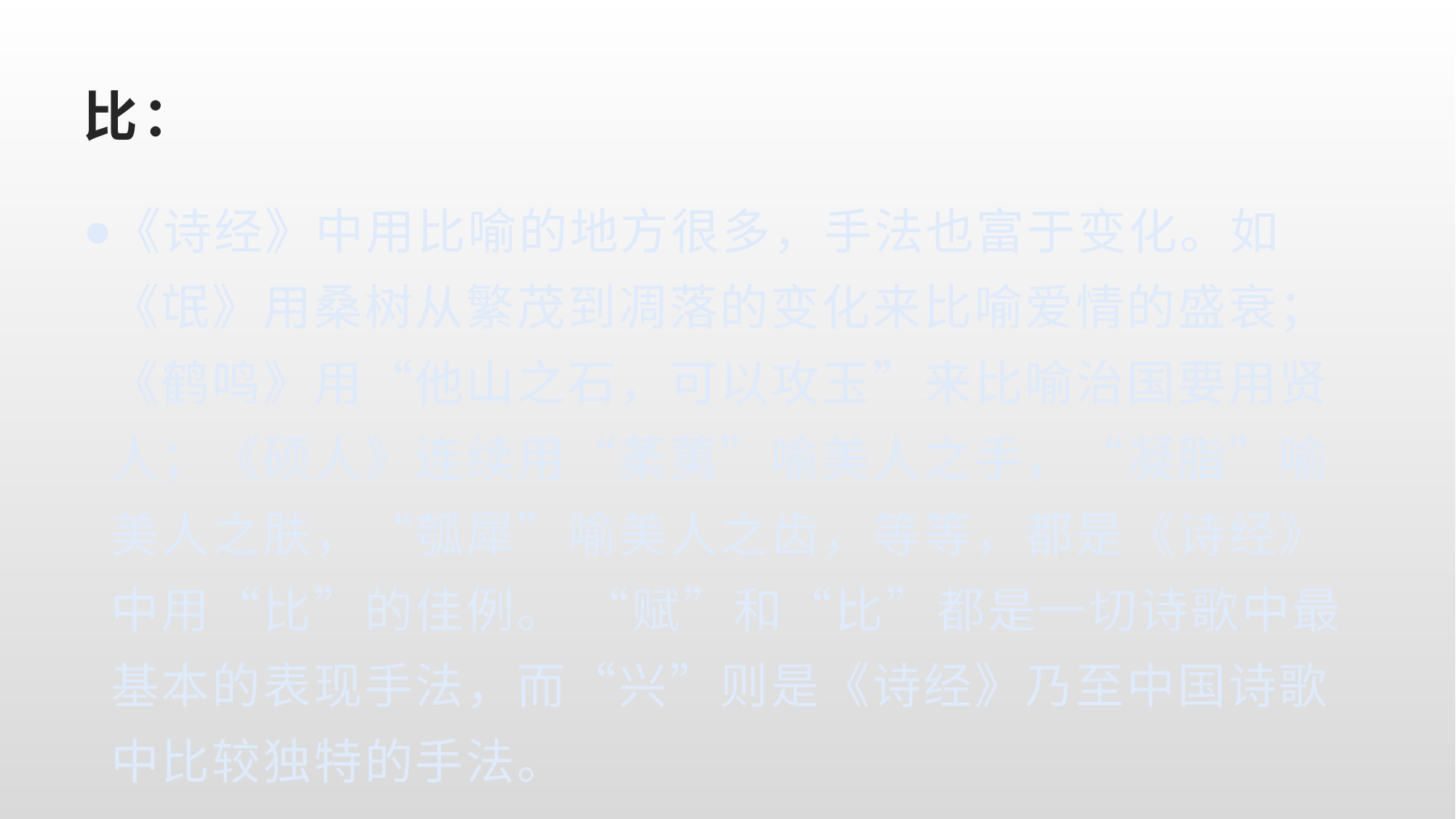

# 比：
《诗经》中用比喻的地方很多，手法也富于变化。如《氓》用桑树从繁茂到凋落的变化来比喻爱情的盛衰；《鹤鸣》用“他山之石，可以攻玉”来比喻治国要用贤人；《硕人》连续用“葇荑”喻美人之手，“凝脂”喻美人之肤，“瓠犀”喻美人之齿，等等，都是《诗经》中用“比”的佳例。 “赋”和“比”都是一切诗歌中最基本的表现手法，而“兴”则是《诗经》乃至中国诗歌中比较独特的手法。